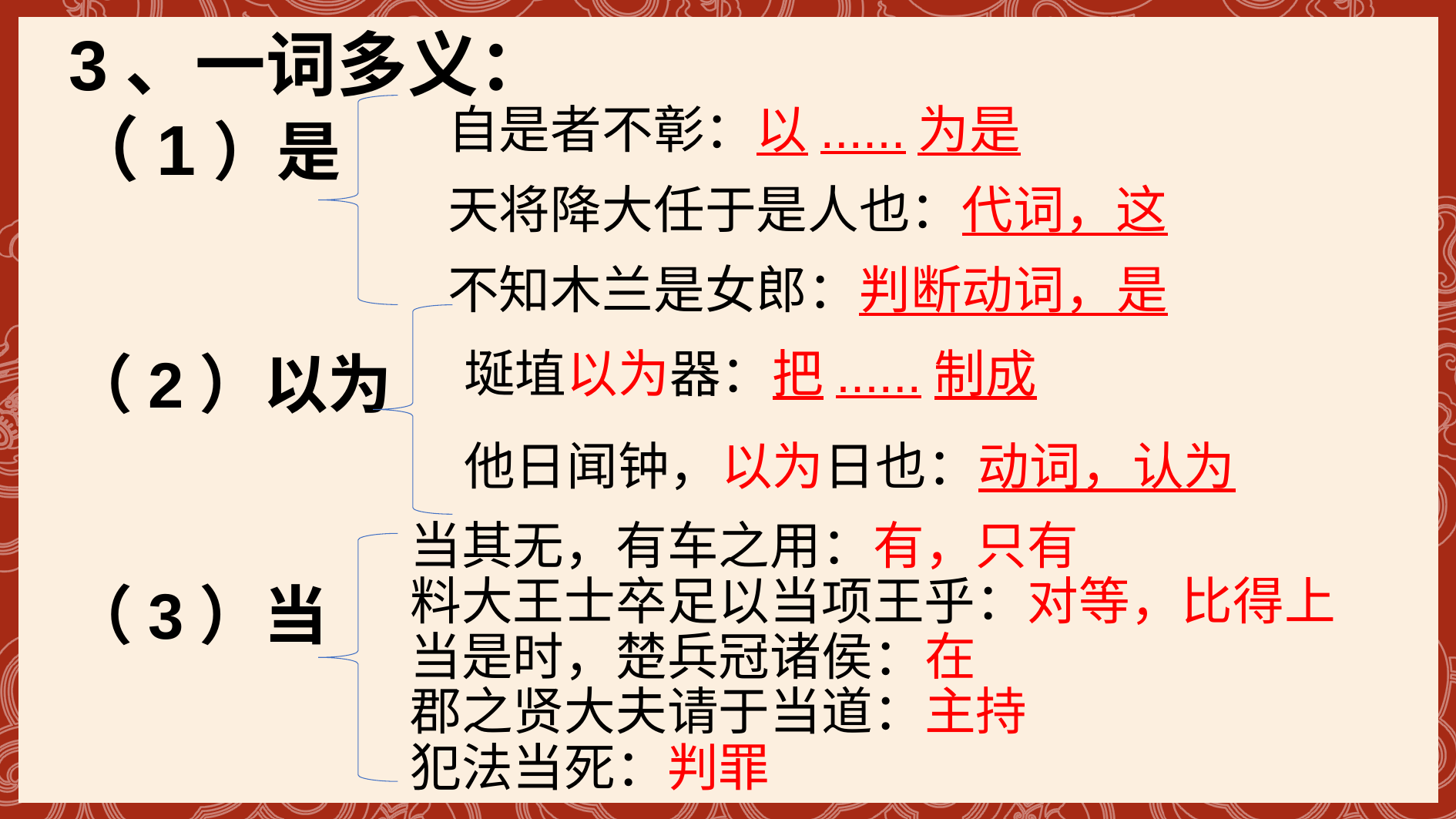

3、一词多义：
（1）是

（2）以为

（3）当

自是者不彰：以......为是
天将降大任于是人也：代词，这
不知木兰是女郎：判断动词，是

埏埴以为器：把......制成
他日闻钟，以为日也：动词，认为

当其无，有车之用：有，只有
料大王士卒足以当项王乎：对等，比得上
当是时，楚兵冠诸侯：在
郡之贤大夫请于当道：主持
犯法当死：判罪